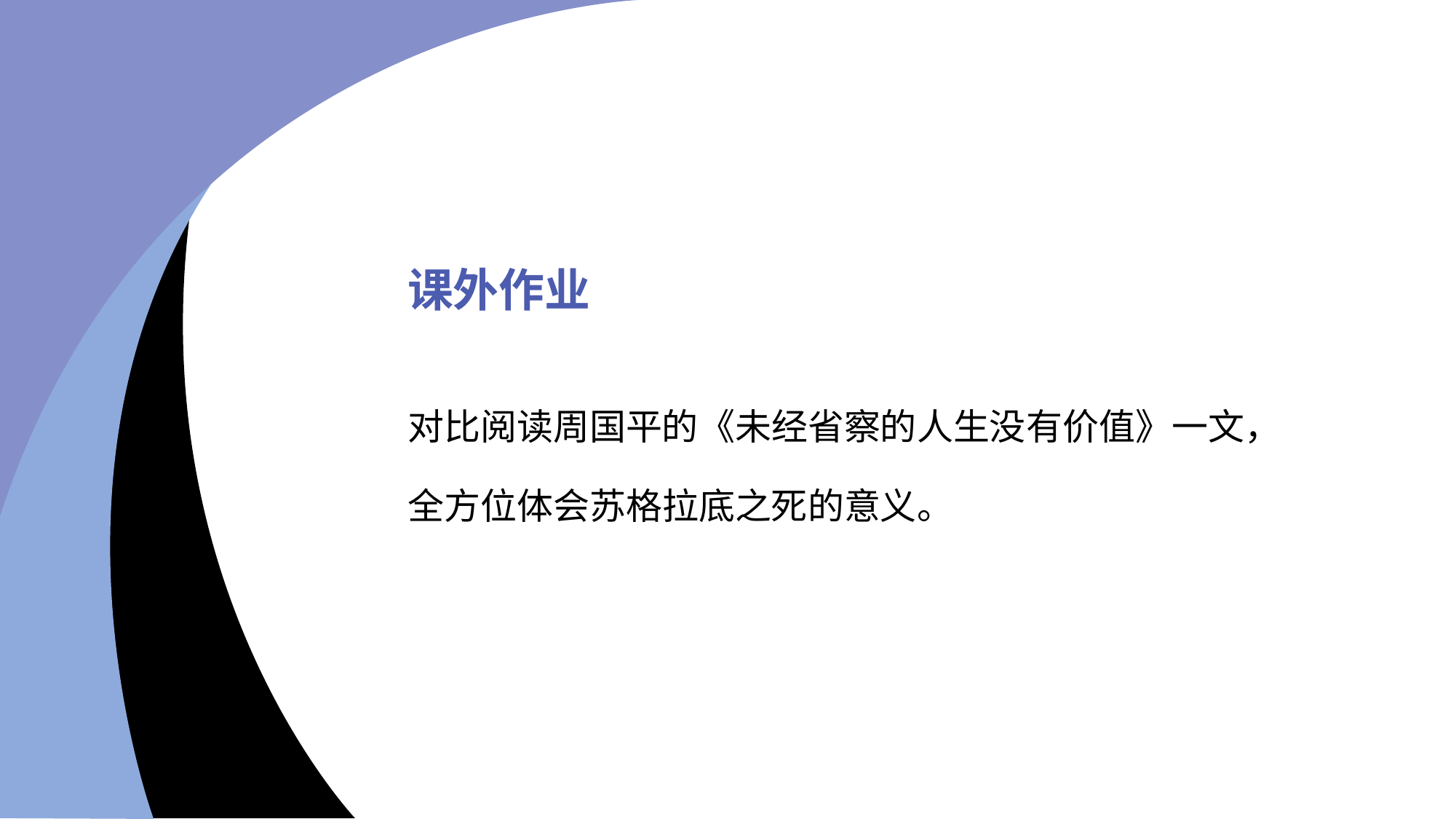

课外作业
对比阅读周国平的《未经省察的人生没有价值》一文，全方位体会苏格拉底之死的意义。